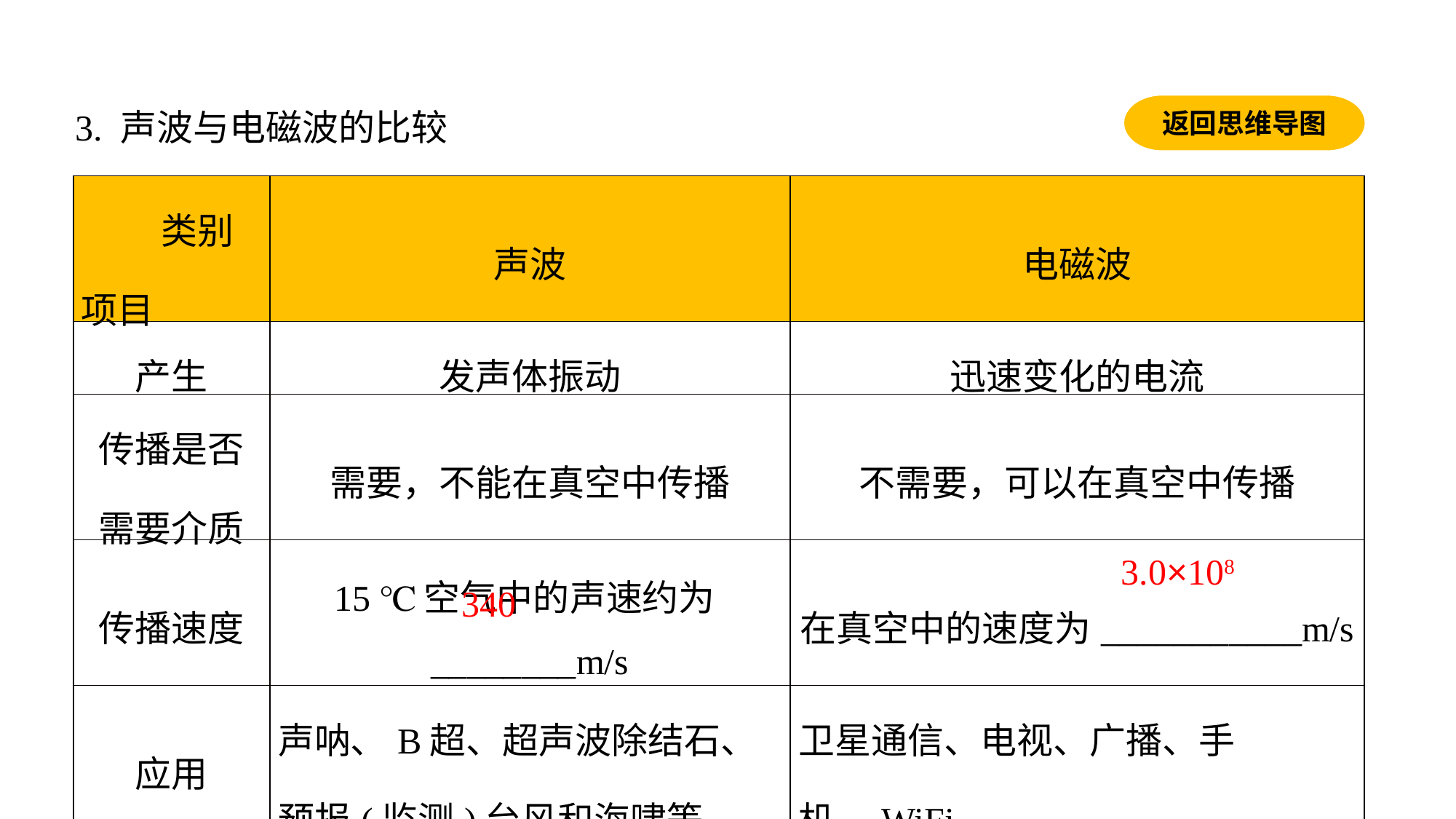

返回思维导图
3. 声波与电磁波的比较
| 类别 项目 | 声波 | 电磁波 |
| --- | --- | --- |
| 产生 | 发声体振动 | 迅速变化的电流 |
| 传播是否 需要介质 | 需要，不能在真空中传播 | 不需要，可以在真空中传播 |
| 传播速度 | 15 ℃空气中的声速约为\_\_\_\_\_\_\_\_m/s | 在真空中的速度为\_\_\_\_\_\_\_\_\_\_\_m/s |
| 应用 | 声呐、B超、超声波除结石、预报(监测)台风和海啸等 | 卫星通信、电视、广播、手机、WiFi |
3.0×108
340